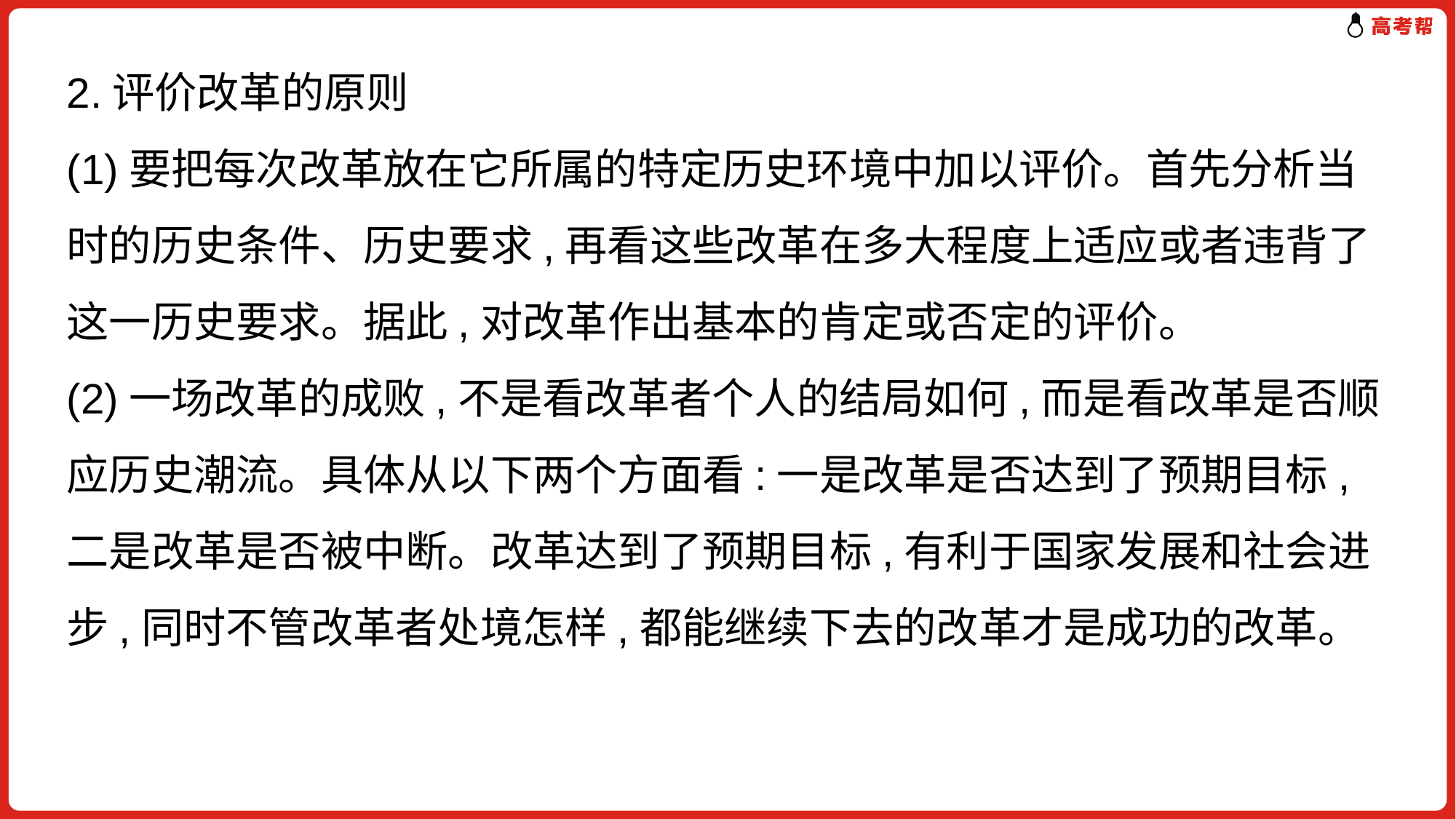

2.评价改革的原则
(1)要把每次改革放在它所属的特定历史环境中加以评价。首先分析当时的历史条件、历史要求,再看这些改革在多大程度上适应或者违背了这一历史要求。据此,对改革作出基本的肯定或否定的评价。
(2)一场改革的成败,不是看改革者个人的结局如何,而是看改革是否顺应历史潮流。具体从以下两个方面看:一是改革是否达到了预期目标,二是改革是否被中断。改革达到了预期目标,有利于国家发展和社会进步,同时不管改革者处境怎样,都能继续下去的改革才是成功的改革。